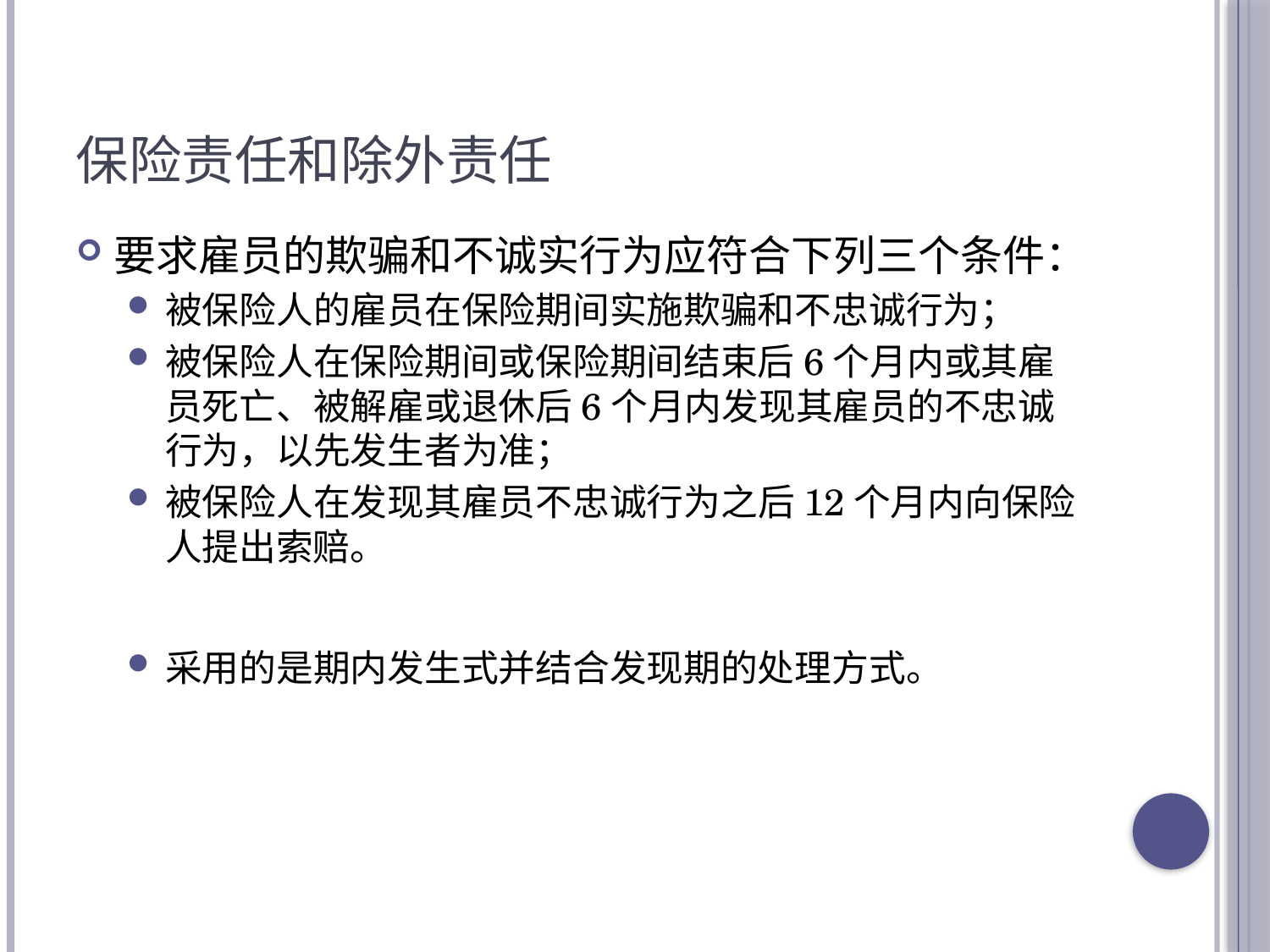

# 保险责任和除外责任
要求雇员的欺骗和不诚实行为应符合下列三个条件：
被保险人的雇员在保险期间实施欺骗和不忠诚行为；
被保险人在保险期间或保险期间结束后6个月内或其雇员死亡、被解雇或退休后6个月内发现其雇员的不忠诚行为，以先发生者为准；
被保险人在发现其雇员不忠诚行为之后12个月内向保险人提出索赔。

采用的是期内发生式并结合发现期的处理方式。